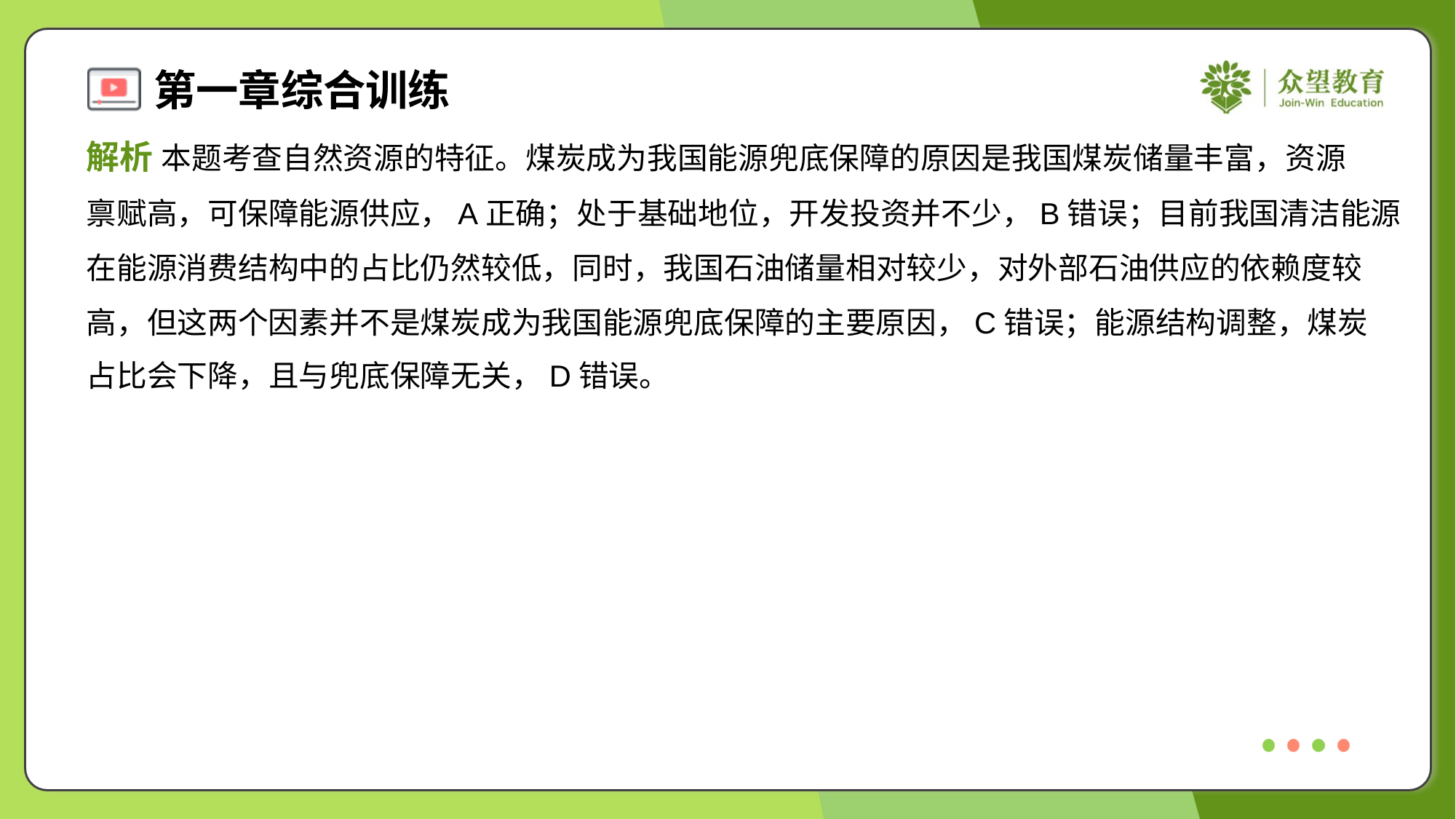

解析 本题考查自然资源的特征。煤炭成为我国能源兜底保障的原因是我国煤炭储量丰富，资源
禀赋高，可保障能源供应，A正确；处于基础地位，开发投资并不少，B错误；目前我国清洁能源
在能源消费结构中的占比仍然较低，同时，我国石油储量相对较少，对外部石油供应的依赖度较
高，但这两个因素并不是煤炭成为我国能源兜底保障的主要原因，C错误；能源结构调整，煤炭
占比会下降，且与兜底保障无关，D错误。